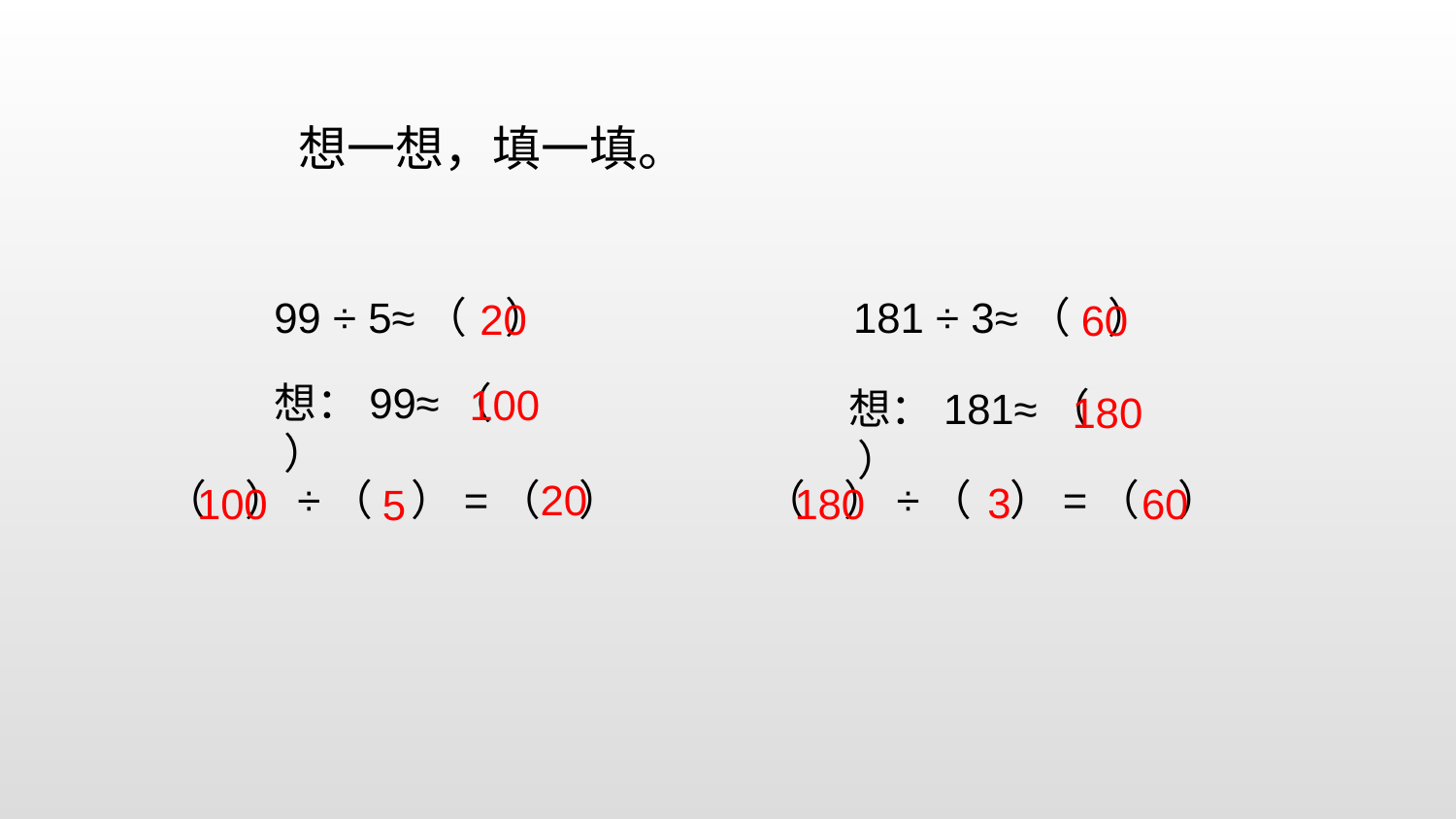

想一想，填一填。
99 ÷ 5≈（    ）
181 ÷ 3≈（    ）
20
60
想：99≈（    ）
100
想：181≈（    ）
180
（    ）÷（    ）=（    ）
（    ）÷（    ）=（    ）
20
3
100
180
60
5